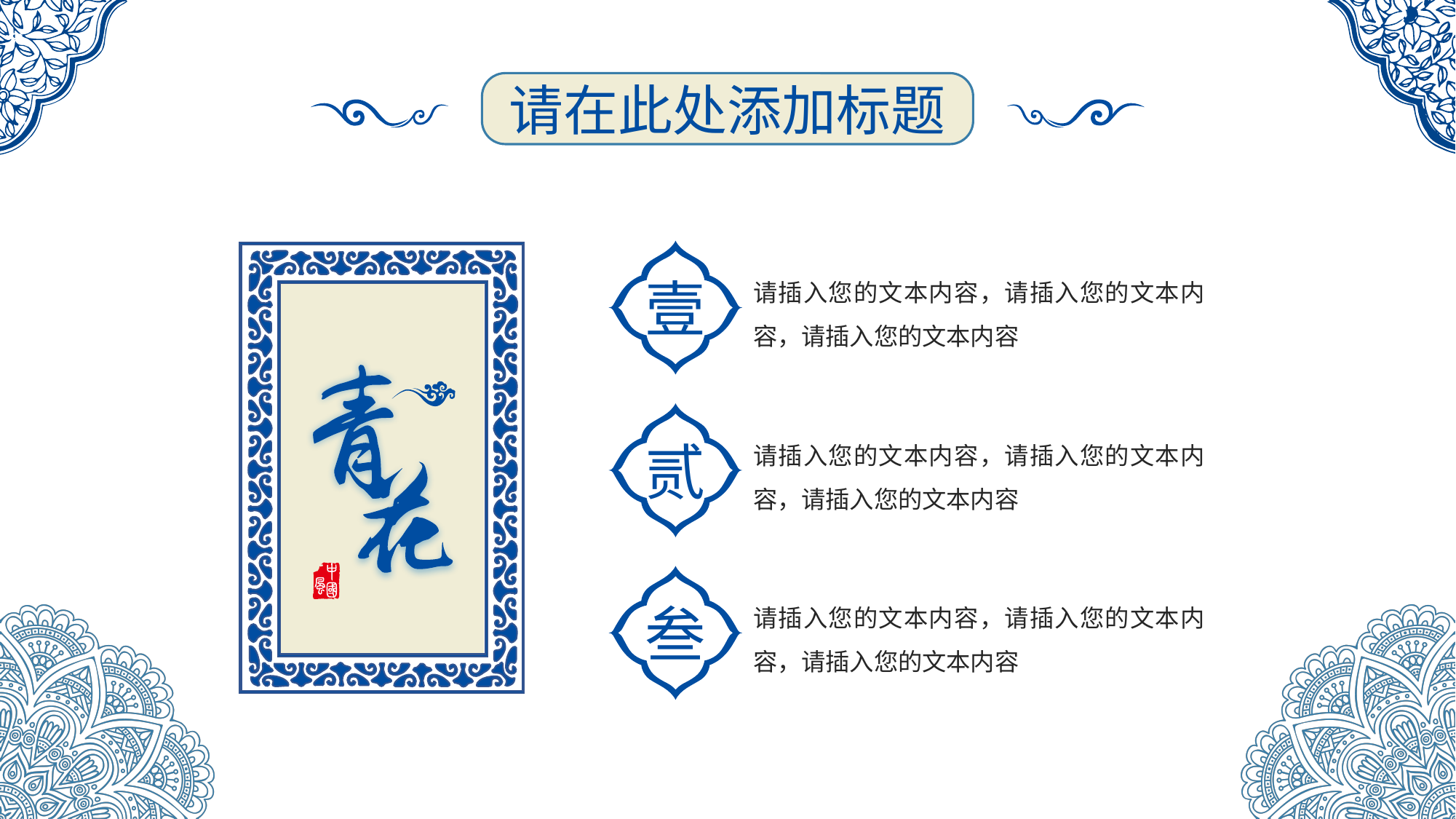

请在此处添加标题

壹

请插入您的文本内容，请插入您的文本内容，请插入您的文本内容

贰
请插入您的文本内容，请插入您的文本内容，请插入您的文本内容

叁
请插入您的文本内容，请插入您的文本内容，请插入您的文本内容